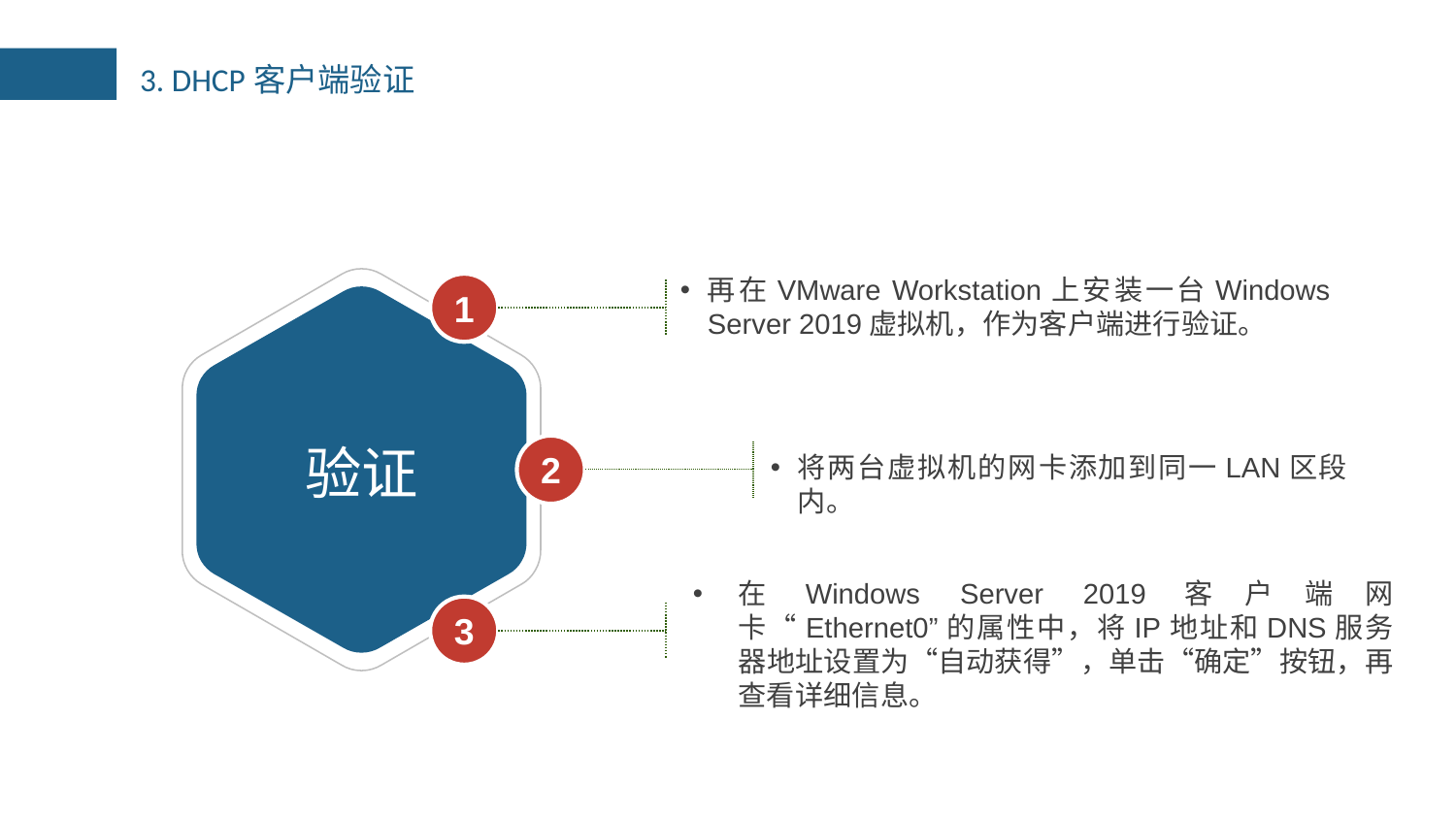

3. DHCP客户端验证
再在VMware Workstation上安装一台Windows Server 2019虚拟机，作为客户端进行验证。
1

2
验证
将两台虚拟机的网卡添加到同一LAN区段内。
在Windows Server 2019客户端网卡“Ethernet0”的属性中，将IP地址和DNS服务器地址设置为“自动获得”，单击“确定”按钮，再查看详细信息。
3